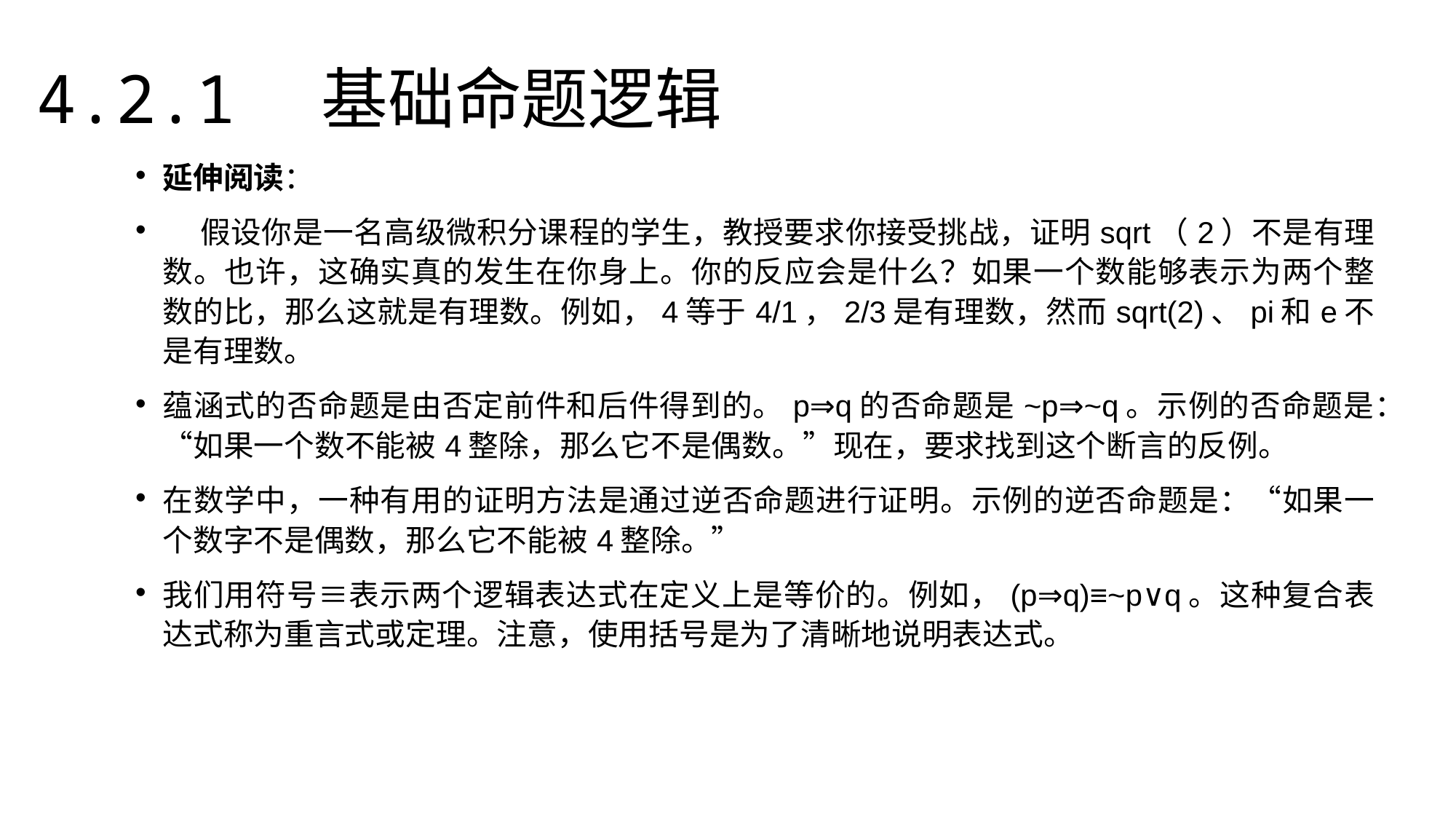

4.2.1　基础命题逻辑
延伸阅读：
    假设你是一名高级微积分课程的学生，教授要求你接受挑战，证明sqrt（2）不是有理数。也许，这确实真的发生在你身上。你的反应会是什么？如果一个数能够表示为两个整数的比，那么这就是有理数。例如，4等于4/1，2/3是有理数，然而sqrt(2)、pi和e不是有理数。
蕴涵式的否命题是由否定前件和后件得到的。p⇒q的否命题是~p⇒~q。示例的否命题是：“如果一个数不能被4整除，那么它不是偶数。”现在，要求找到这个断言的反例。
在数学中，一种有用的证明方法是通过逆否命题进行证明。示例的逆否命题是：“如果一个数字不是偶数，那么它不能被4整除。”
我们用符号≡表示两个逻辑表达式在定义上是等价的。例如，(p⇒q)≡~p∨q。这种复合表达式称为重言式或定理。注意，使用括号是为了清晰地说明表达式。